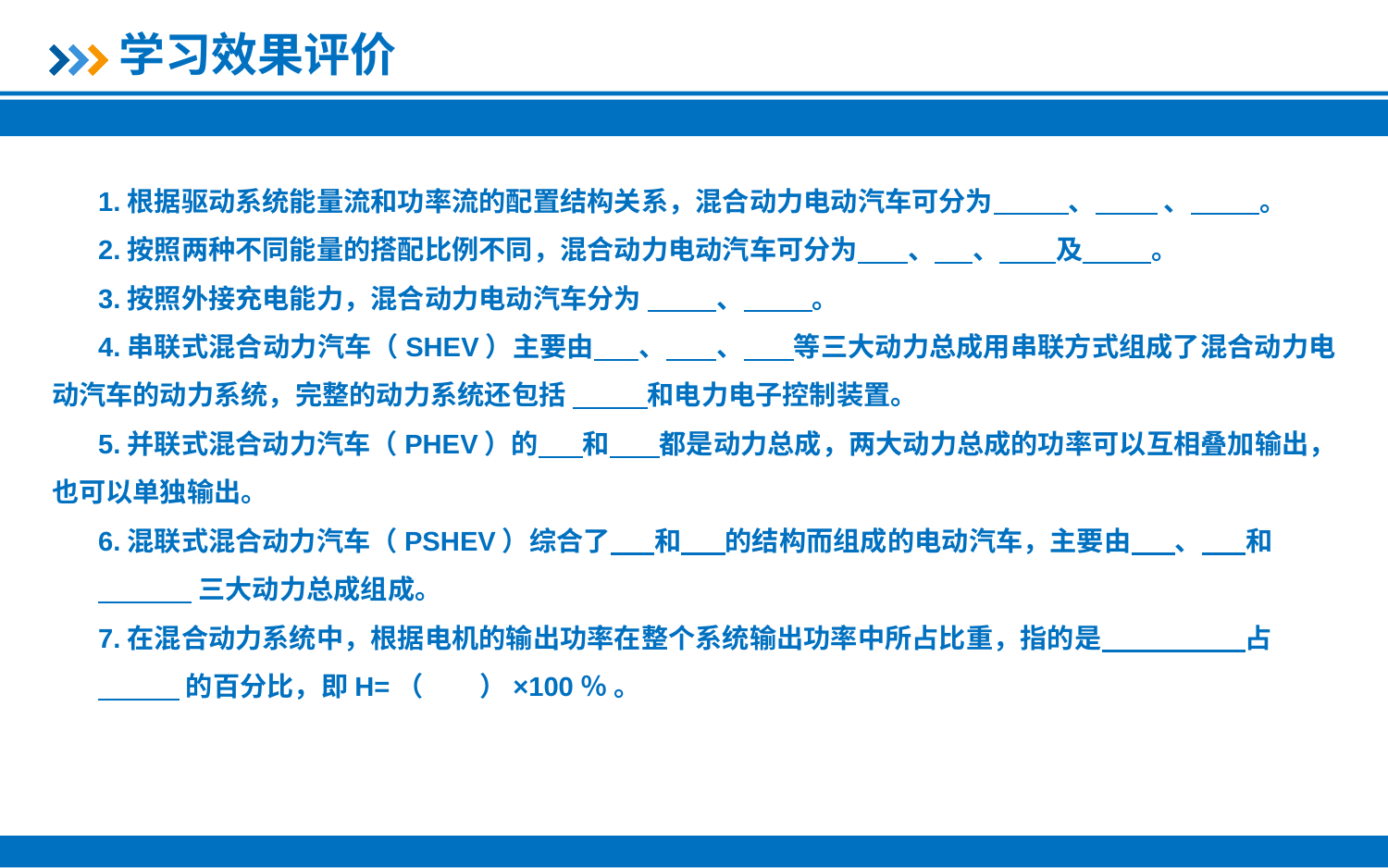

学习效果评价
1.根据驱动系统能量流和功率流的配置结构关系，混合动力电动汽车可分为            、           、           。
2.按照两种不同能量的搭配比例不同，混合动力电动汽车可分为        、      、         及           。
3.按照外接充电能力，混合动力电动汽车分为            、           。
4.串联式混合动力汽车（SHEV）主要由       、        、        等三大动力总成用串联方式组成了混合动力电动汽车的动力系统，完整的动力系统还包括             和电力电子控制装置。
5.并联式混合动力汽车（PHEV）的       和        都是动力总成，两大动力总成的功率可以互相叠加输出，也可以单独输出。
6.混联式混合动力汽车（PSHEV）综合了       和       的结构而组成的电动汽车，主要由       、       和
               三大动力总成组成。
7.在混合动力系统中，根据电机的输出功率在整个系统输出功率中所占比重，指的是                       占
             的百分比，即H=（         ）×100％ 。